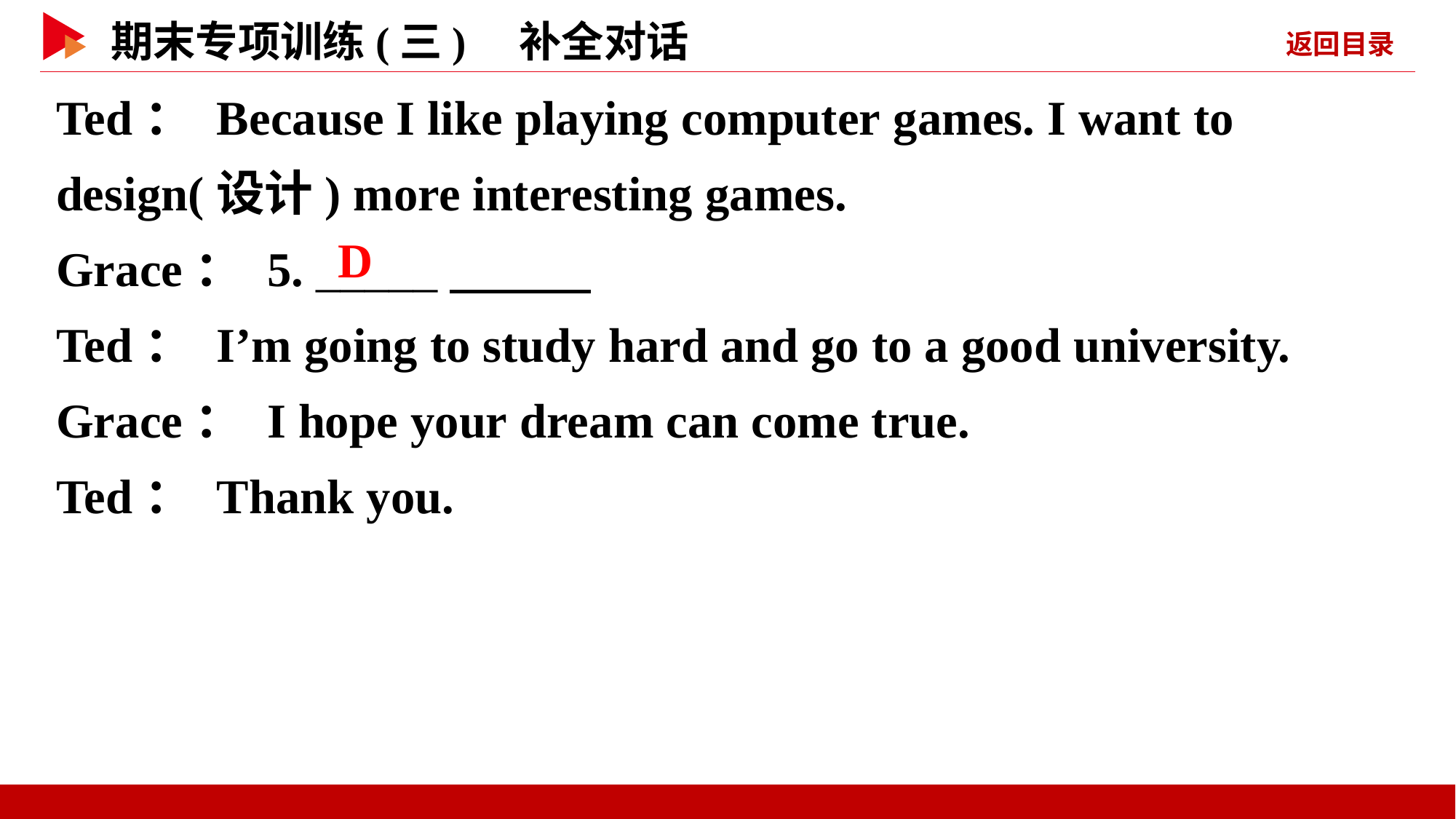

Ted： Because I like playing computer games. I want to design(设计) more interesting games.
Grace： 5. _____
Ted： I’m going to study hard and go to a good university.
Grace： I hope your dream can come true.
Ted： Thank you.
　D